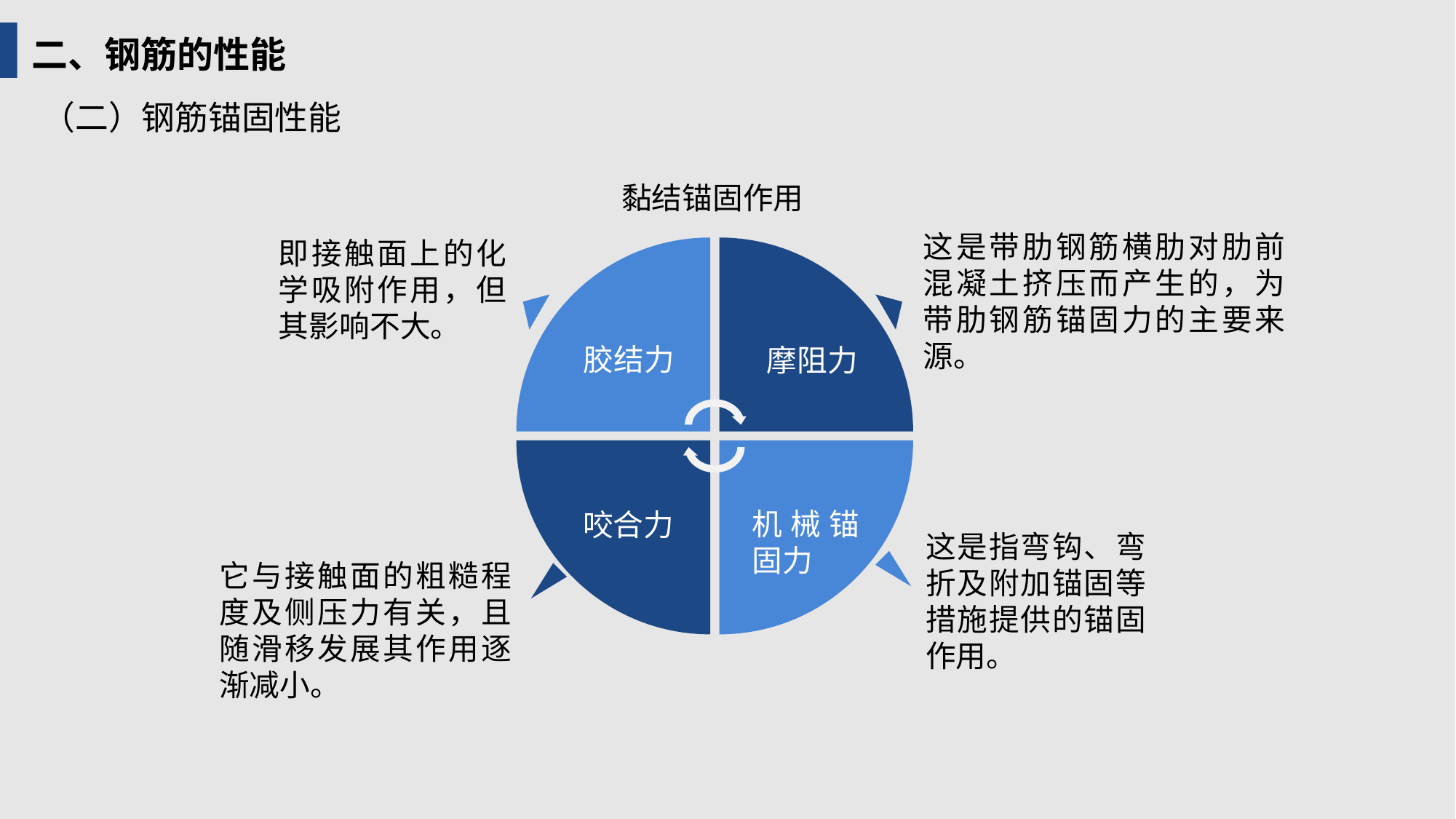

二、钢筋的性能
（二）钢筋锚固性能
黏结锚固作用
这是带肋钢筋横肋对肋前混凝土挤压而产生的，为带肋钢筋锚固力的主要来源。
即接触面上的化学吸附作用，但其影响不大。

胶结力
摩阻力

机械锚固力
咬合力
这是指弯钩、弯折及附加锚固等措施提供的锚固作用。
它与接触面的粗糙程度及侧压力有关，且随滑移发展其作用逐渐减小。